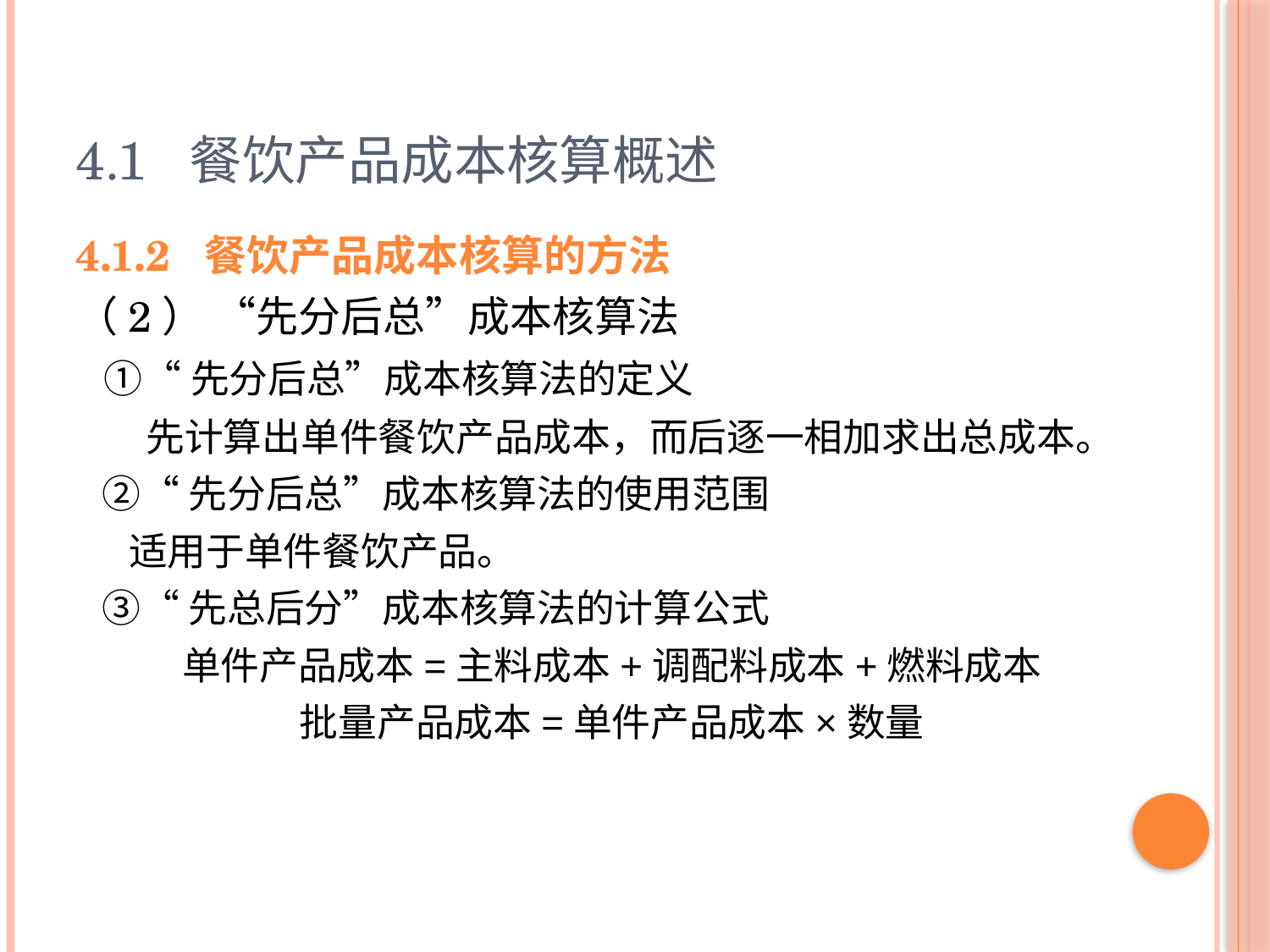

# 4.1  餐饮产品成本核算概述
4.1.2  餐饮产品成本核算的方法
（2） “先分后总”成本核算法
   ①“先分后总”成本核算法的定义
       先计算出单件餐饮产品成本，而后逐一相加求出总成本。
   ②“先分后总”成本核算法的使用范围
     适用于单件餐饮产品。
   ③“先总后分”成本核算法的计算公式
单件产品成本=主料成本+调配料成本+燃料成本
批量产品成本=单件产品成本×数量